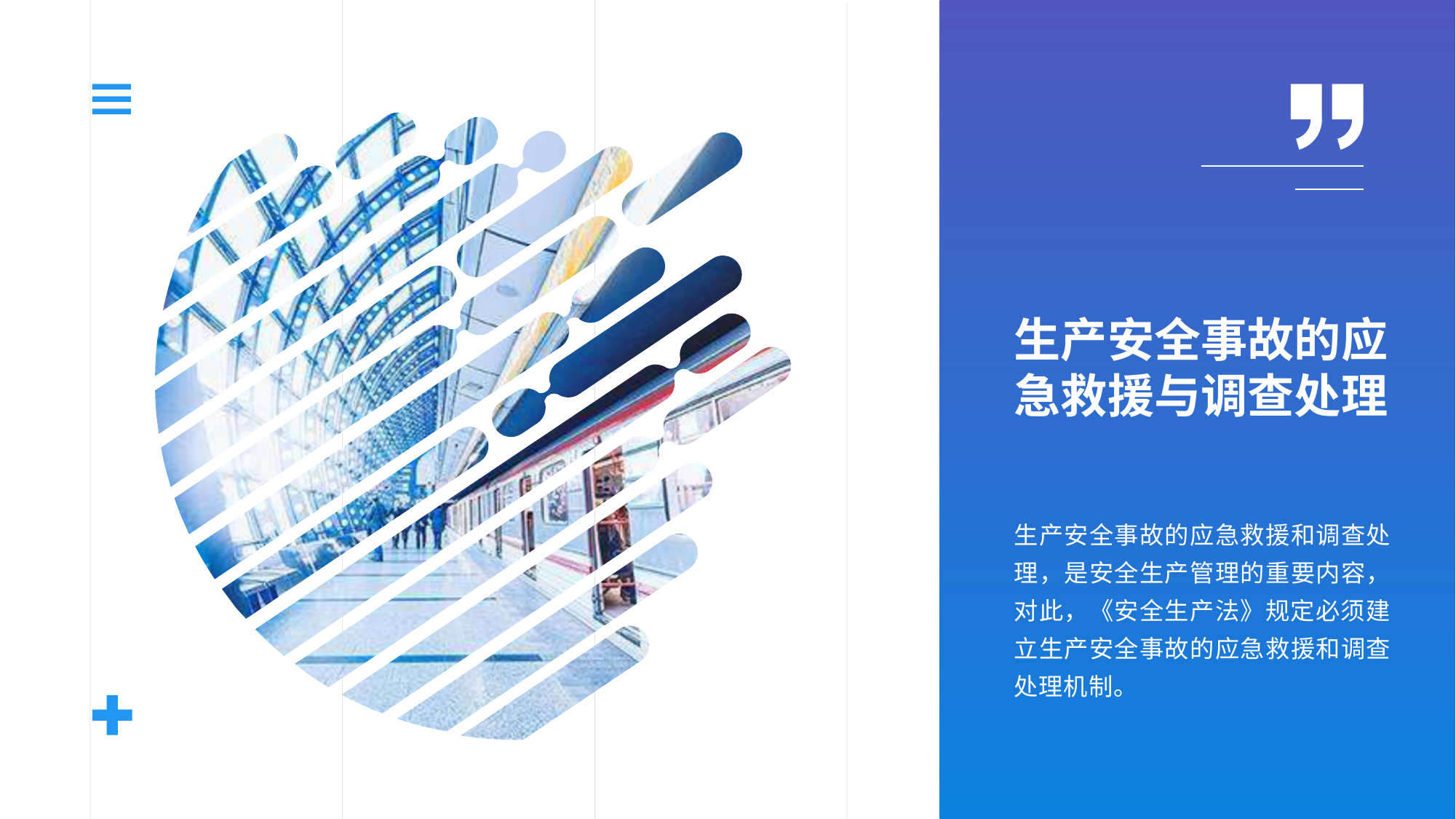

生产安全事故的应急救援与调查处理
生产安全事故的应急救援和调查处理，是安全生产管理的重要内容，对此，《安全生产法》规定必须建立生产安全事故的应急救援和调查处理机制。